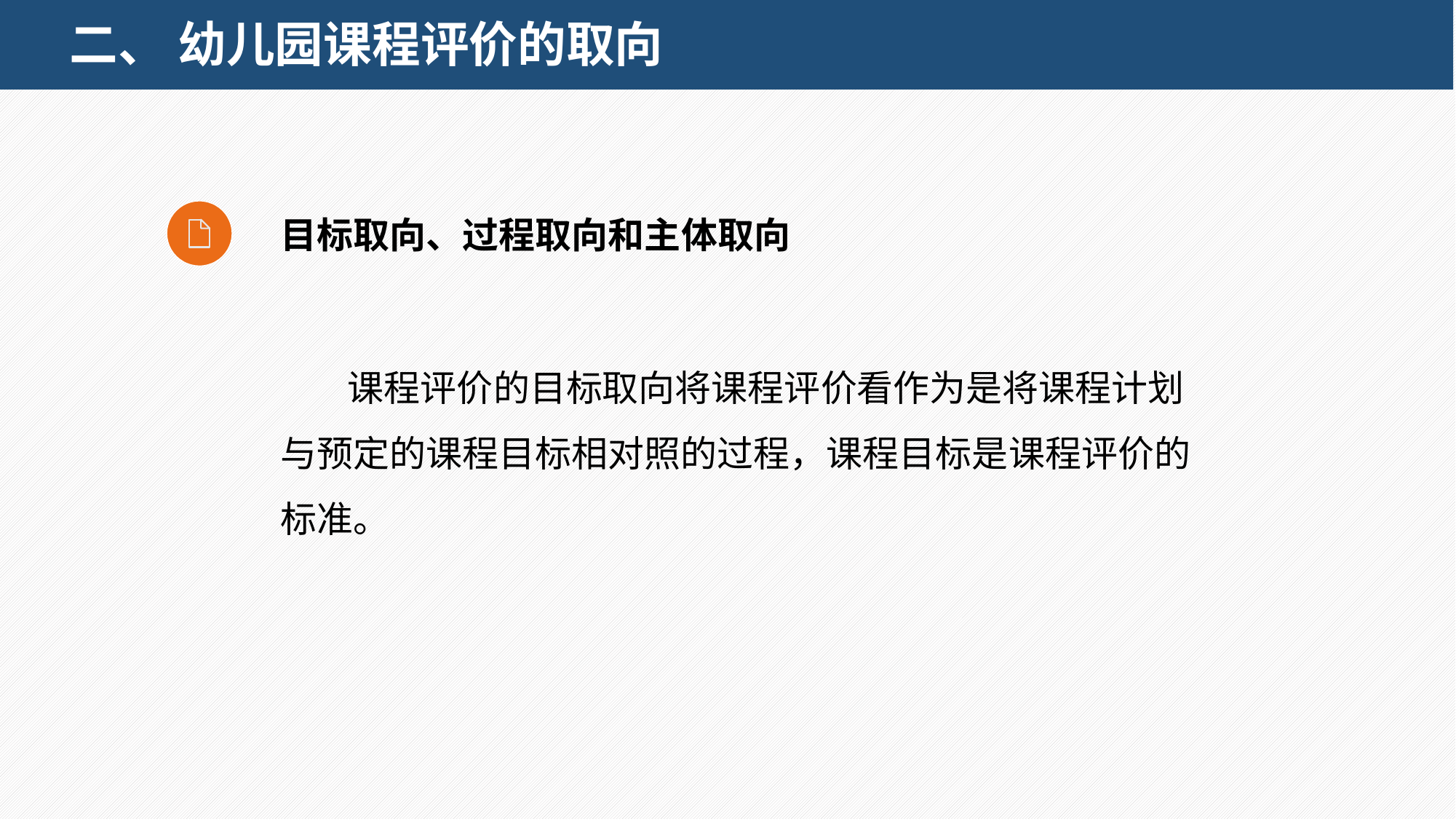

二、 幼儿园课程评价的取向

目标取向、过程取向和主体取向

课程评价的目标取向将课程评价看作为是将课程计划与预定的课程目标相对照的过程，课程目标是课程评价的标准。